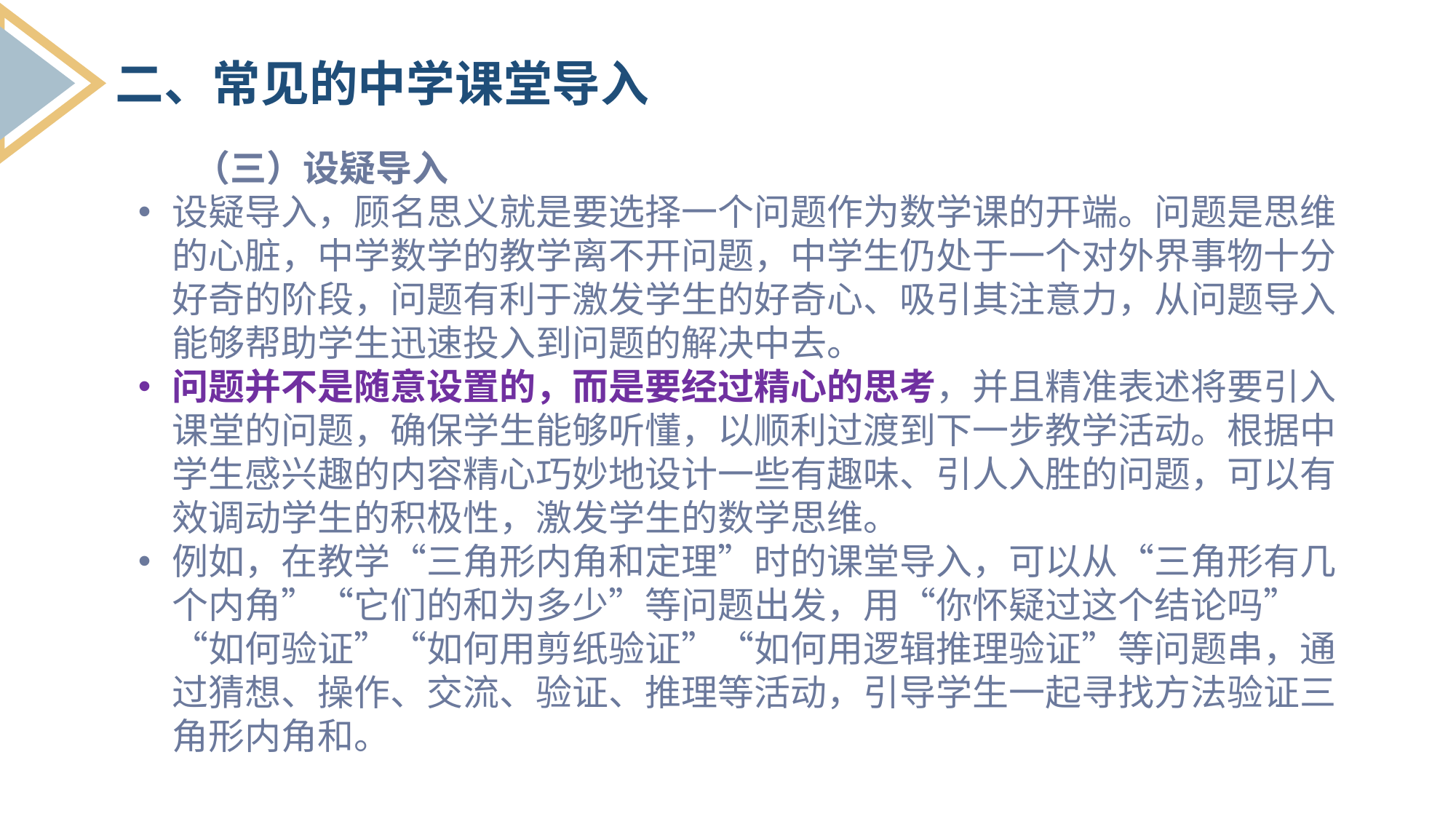

二、常见的中学课堂导入
      （三）设疑导入
设疑导入，顾名思义就是要选择一个问题作为数学课的开端。问题是思维的心脏，中学数学的教学离不开问题，中学生仍处于一个对外界事物十分好奇的阶段，问题有利于激发学生的好奇心、吸引其注意力，从问题导入能够帮助学生迅速投入到问题的解决中去。
问题并不是随意设置的，而是要经过精心的思考，并且精准表述将要引入课堂的问题，确保学生能够听懂，以顺利过渡到下一步教学活动。根据中学生感兴趣的内容精心巧妙地设计一些有趣味、引人入胜的问题，可以有效调动学生的积极性，激发学生的数学思维。
例如，在教学“三角形内角和定理”时的课堂导入，可以从“三角形有几个内角”“它们的和为多少”等问题出发，用“你怀疑过这个结论吗”“如何验证”“如何用剪纸验证”“如何用逻辑推理验证”等问题串，通过猜想、操作、交流、验证、推理等活动，引导学生一起寻找方法验证三角形内角和。